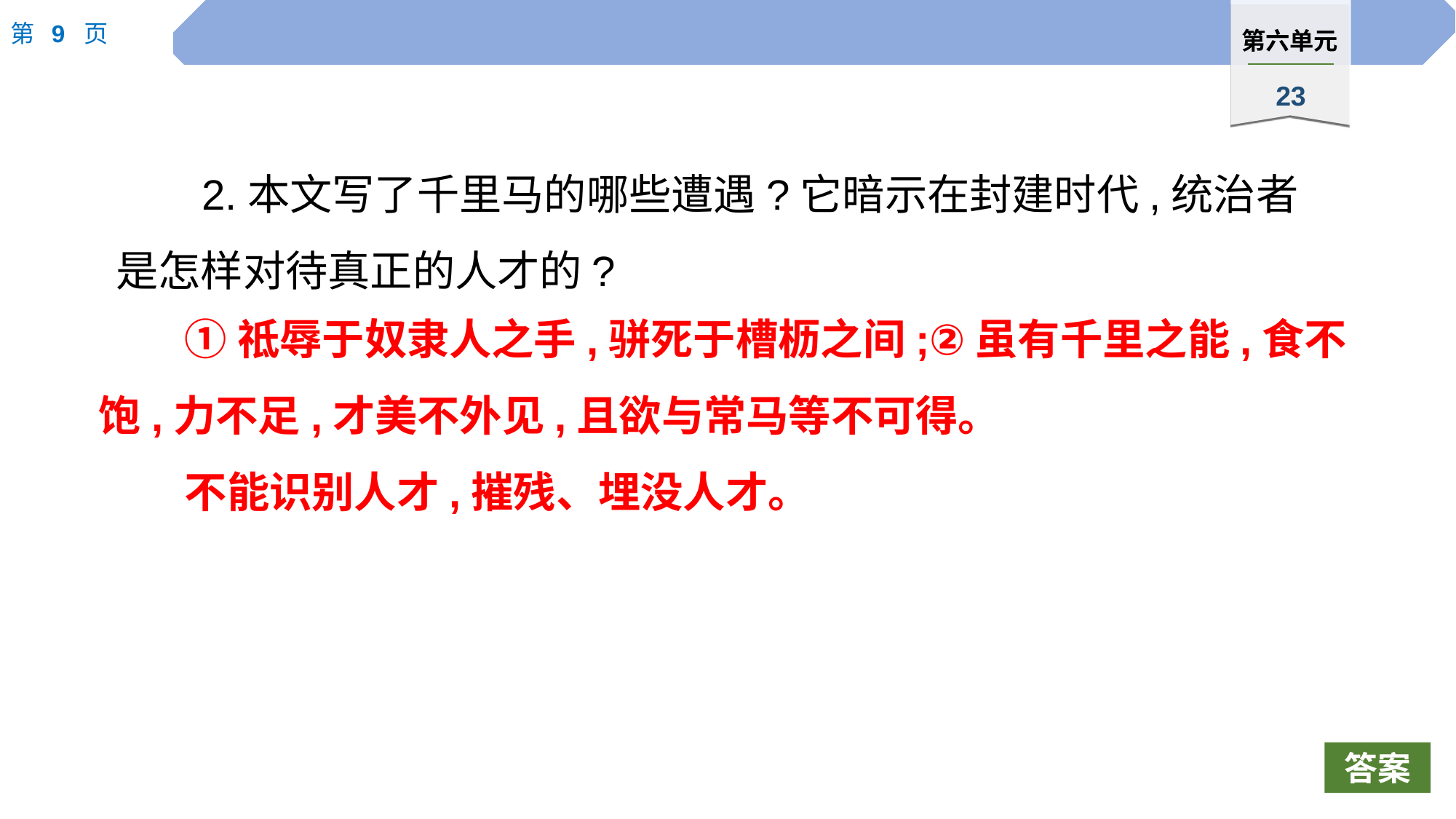

2.本文写了千里马的哪些遭遇?它暗示在封建时代,统治者是怎样对待真正的人才的?
①祗辱于奴隶人之手,骈死于槽枥之间;②虽有千里之能,食不饱,力不足,才美不外见,且欲与常马等不可得。
不能识别人才,摧残、埋没人才。
答案